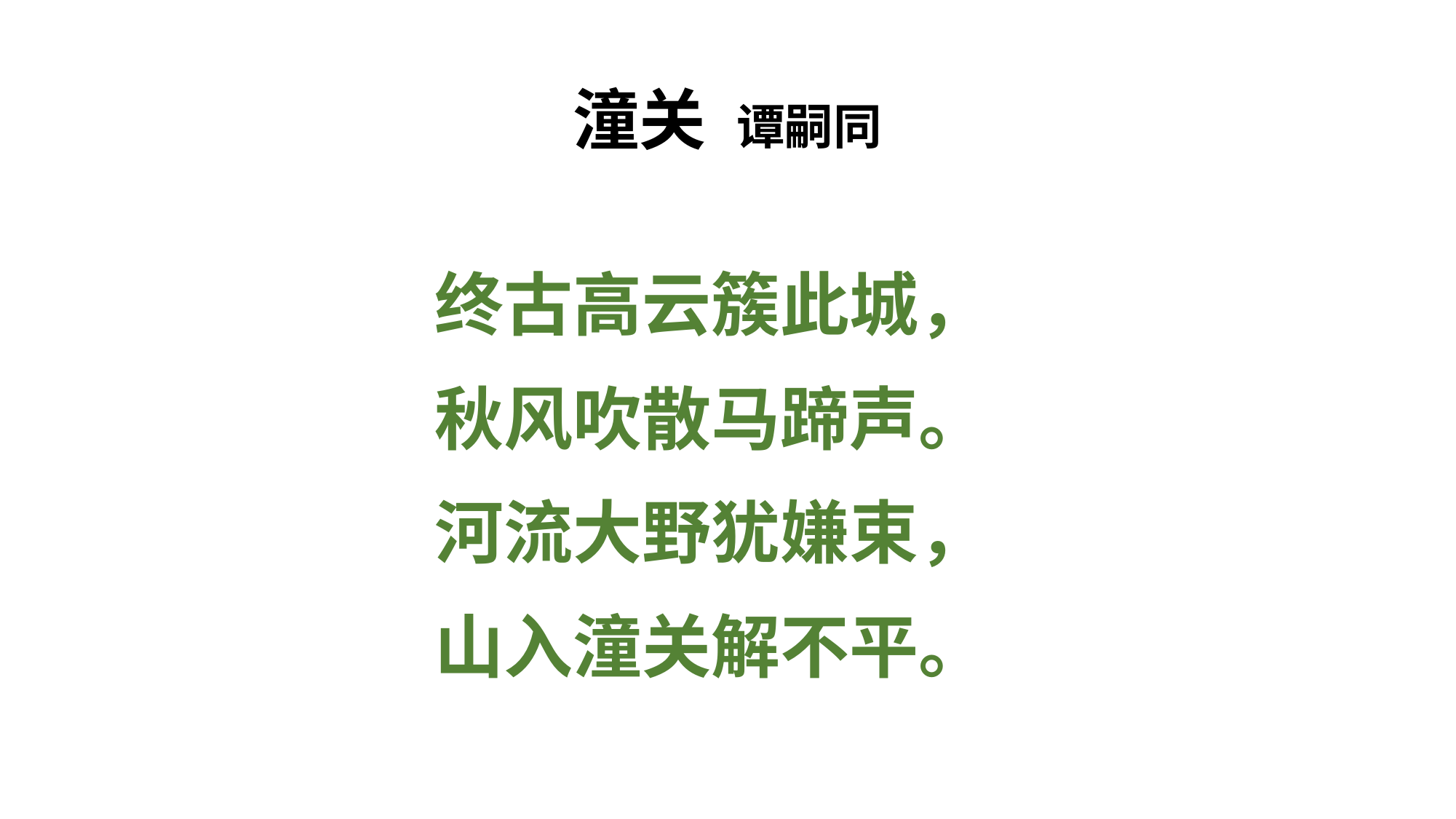

# 潼关  谭嗣同

终古高云簇此城，
秋风吹散马蹄声。
河流大野犹嫌束，
山入潼关解不平。